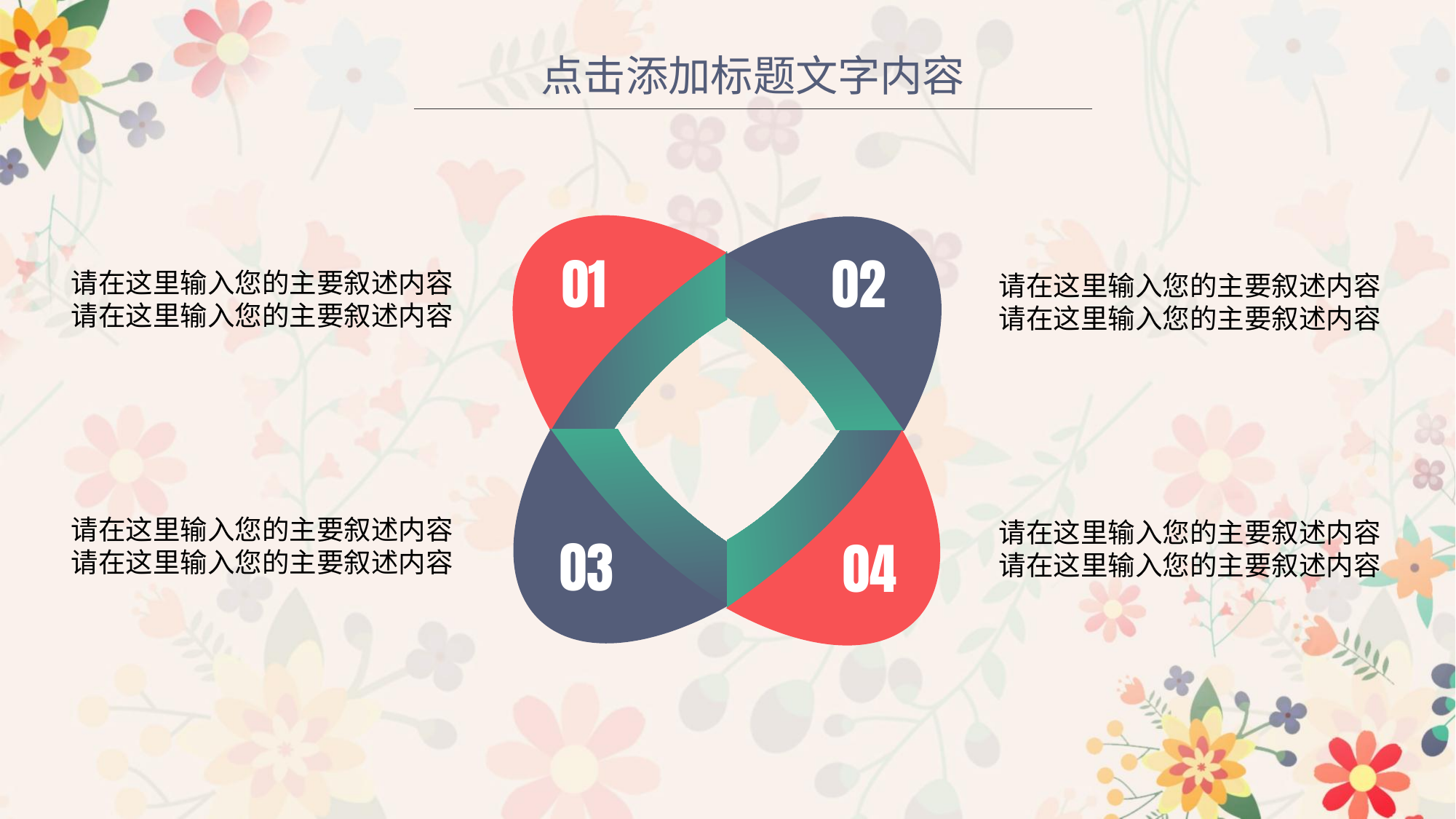

点击添加标题文字内容

01
02
请在这里输入您的主要叙述内容
请在这里输入您的主要叙述内容

请在这里输入您的主要叙述内容
请在这里输入您的主要叙述内容

请在这里输入您的主要叙述内容
请在这里输入您的主要叙述内容

请在这里输入您的主要叙述内容
请在这里输入您的主要叙述内容

03
04